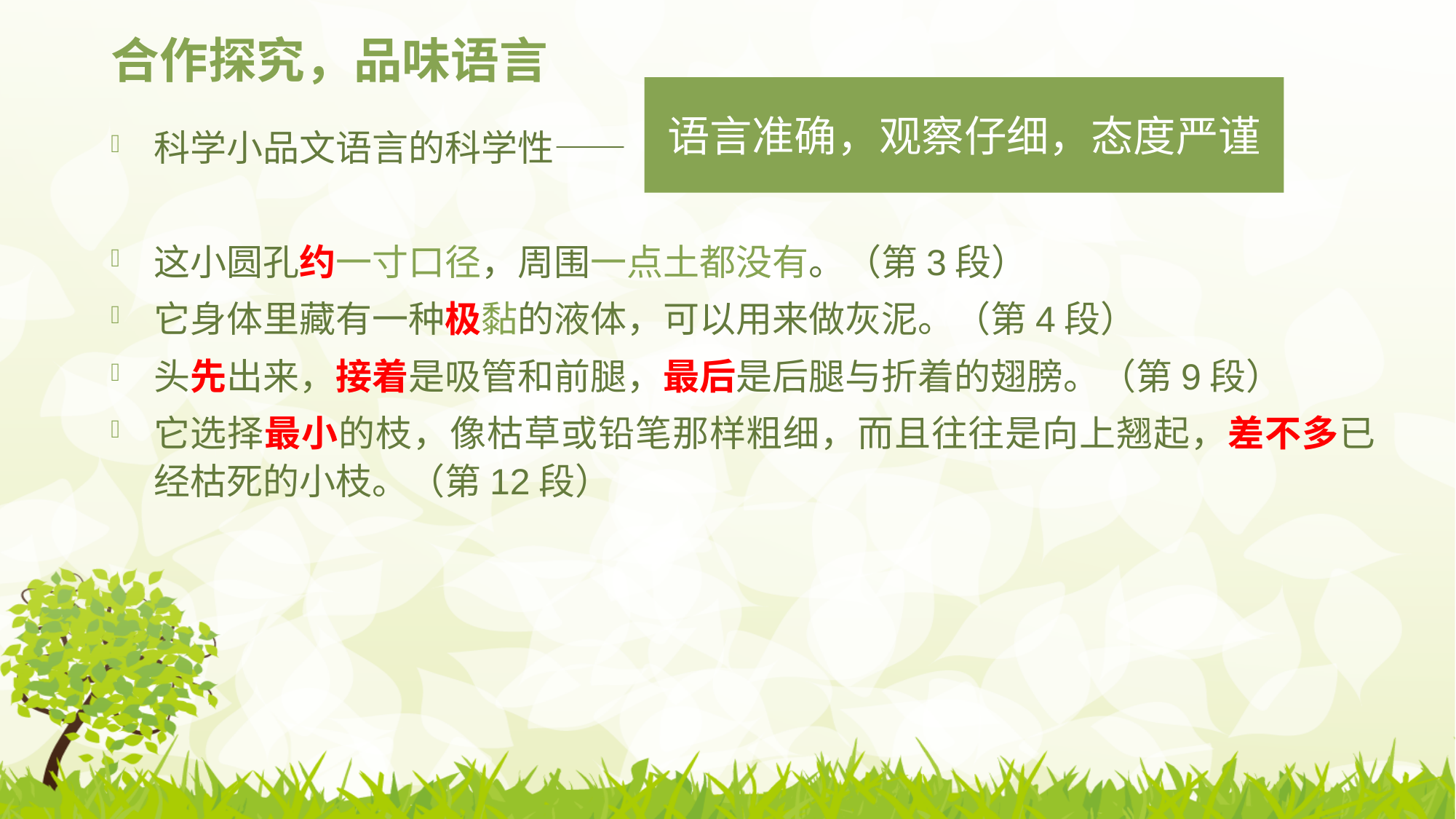

# 合作探究，品味语言
语言准确，观察仔细，态度严谨
科学小品文语言的科学性——

这小圆孔约一寸口径，周围一点土都没有。（第3段）
它身体里藏有一种极黏的液体，可以用来做灰泥。（第4段）
头先出来，接着是吸管和前腿，最后是后腿与折着的翅膀。（第9段）
它选择最小的枝，像枯草或铅笔那样粗细，而且往往是向上翘起，差不多已经枯死的小枝。（第12段）